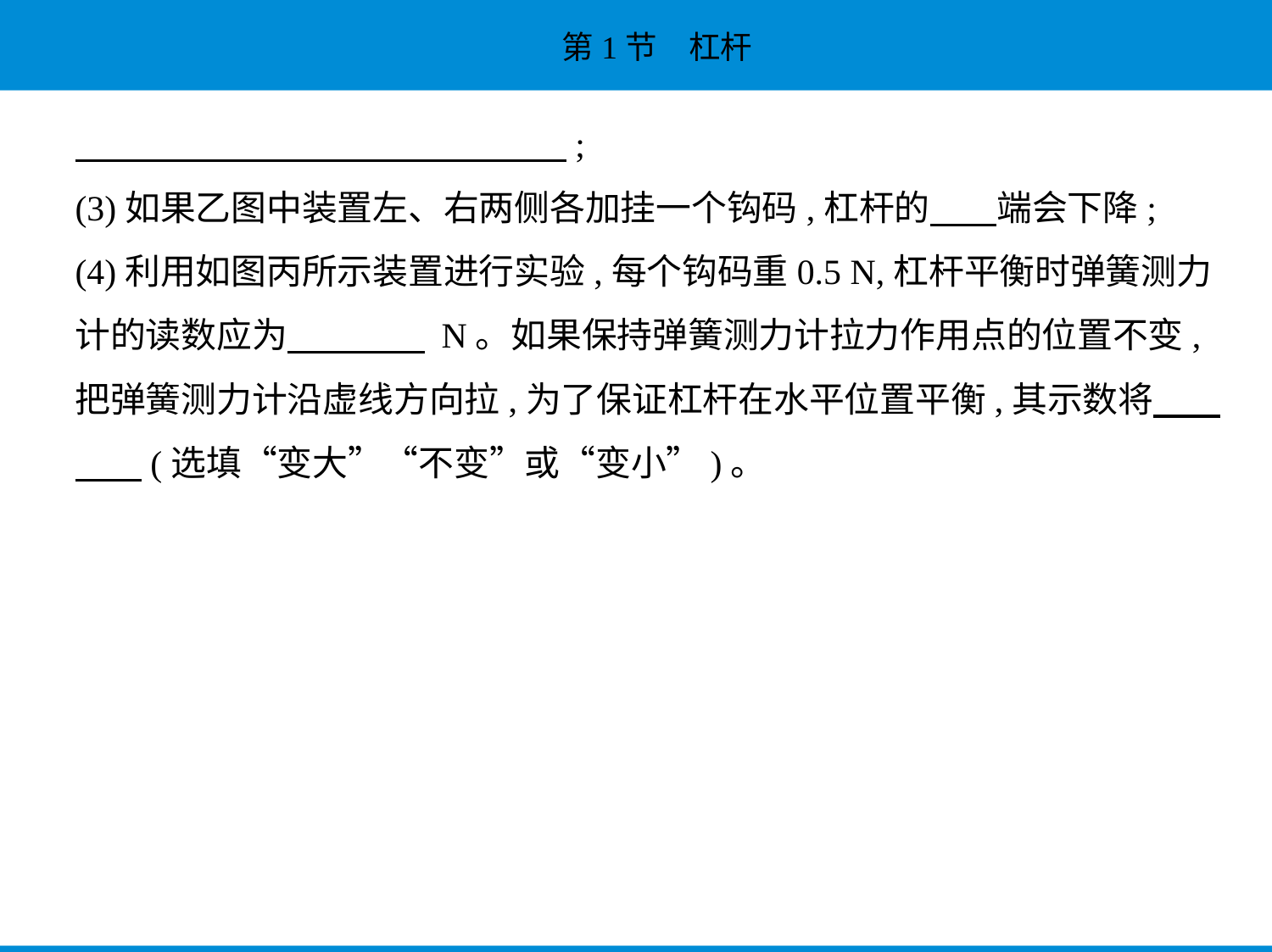

;
(3)如果乙图中装置左、右两侧各加挂一个钩码,杠杆的　    端会下降;
(4)利用如图丙所示装置进行实验,每个钩码重0.5 N,杠杆平衡时弹簧测力
计的读数应为　　　     N。如果保持弹簧测力计拉力作用点的位置不变,
把弹簧测力计沿虚线方向拉,为了保证杠杆在水平位置平衡,其示数将　    
　    (选填“变大”“不变”或“变小”)。